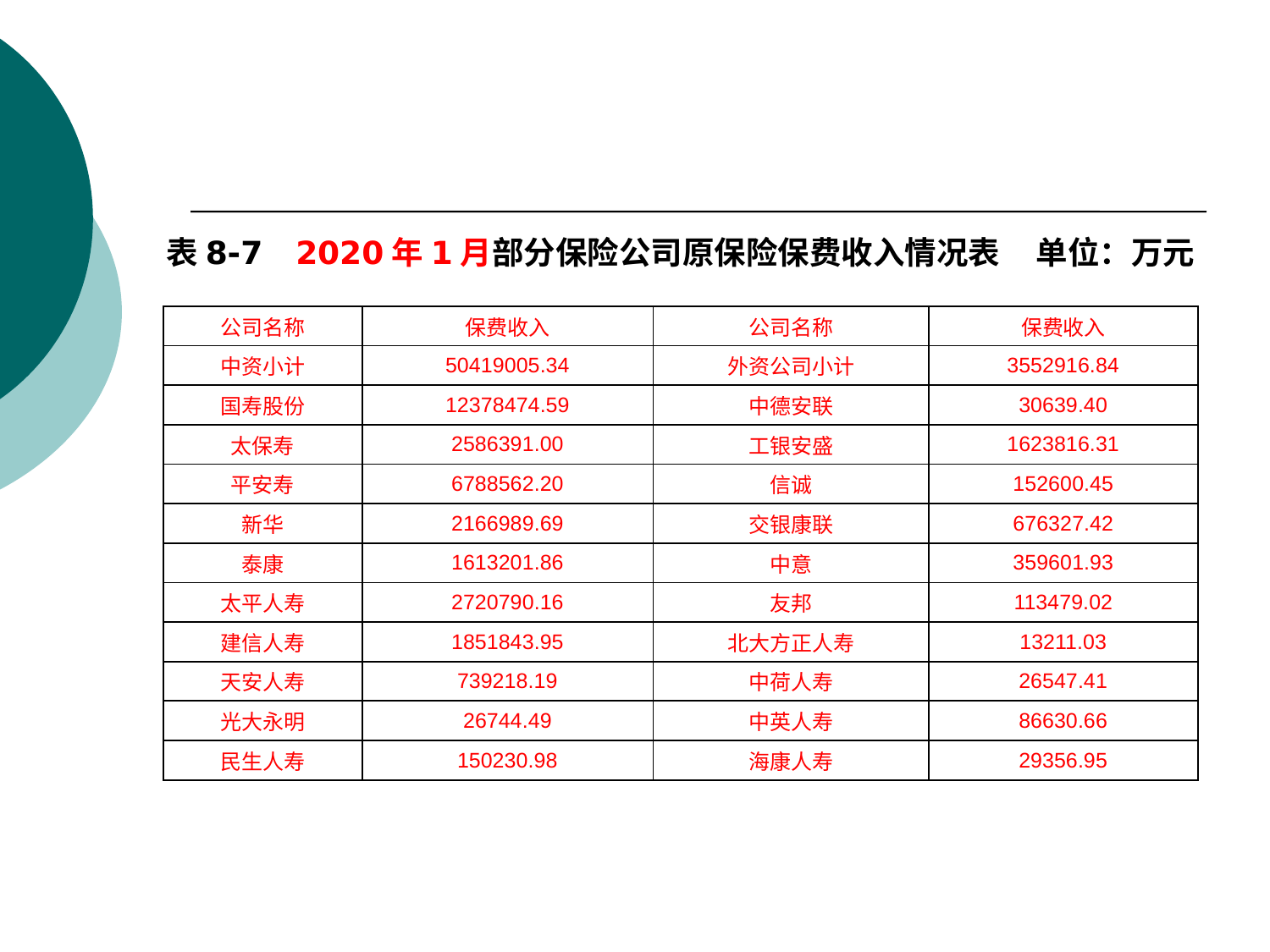

#
表8-7   2020年1月部分保险公司原保险保费收入情况表     单位：万元
| 公司名称 | 保费收入 | 公司名称 | 保费收入 |
| --- | --- | --- | --- |
| 中资小计 | 50419005.34 | 外资公司小计 | 3552916.84 |
| 国寿股份 | 12378474.59 | 中德安联 | 30639.40 |
| 太保寿 | 2586391.00 | 工银安盛 | 1623816.31 |
| 平安寿 | 6788562.20 | 信诚 | 152600.45 |
| 新华 | 2166989.69 | 交银康联 | 676327.42 |
| 泰康 | 1613201.86 | 中意 | 359601.93 |
| 太平人寿 | 2720790.16 | 友邦 | 113479.02 |
| 建信人寿 | 1851843.95 | 北大方正人寿 | 13211.03 |
| 天安人寿 | 739218.19 | 中荷人寿 | 26547.41 |
| 光大永明 | 26744.49 | 中英人寿 | 86630.66 |
| 民生人寿 | 150230.98 | 海康人寿 | 29356.95 |